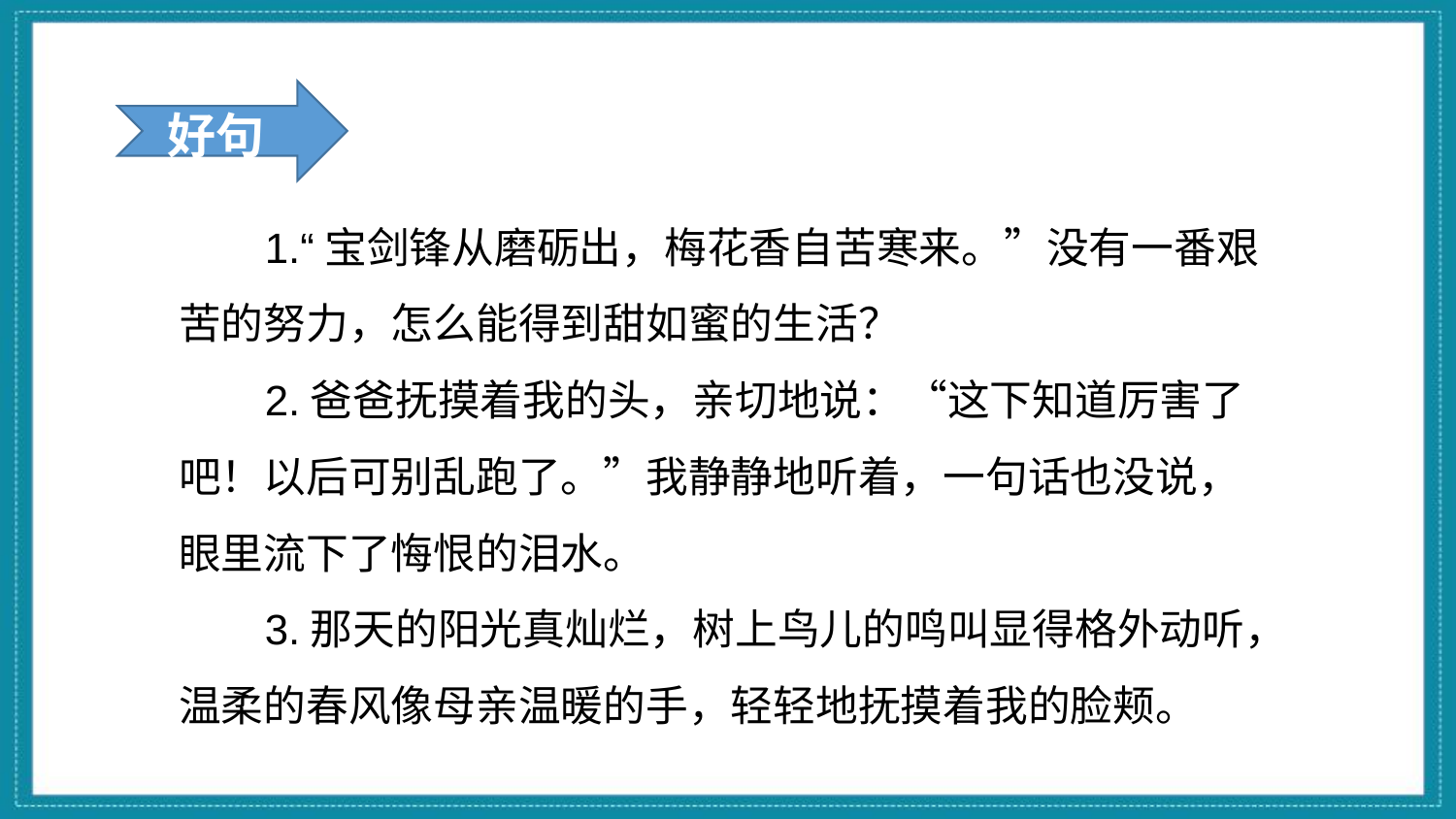

好句
1.“宝剑锋从磨砺出，梅花香自苦寒来。”没有一番艰苦的努力，怎么能得到甜如蜜的生活？
2.爸爸抚摸着我的头，亲切地说：“这下知道厉害了吧！以后可别乱跑了。”我静静地听着，一句话也没说，眼里流下了悔恨的泪水。
3.那天的阳光真灿烂，树上鸟儿的鸣叫显得格外动听，温柔的春风像母亲温暖的手，轻轻地抚摸着我的脸颊。